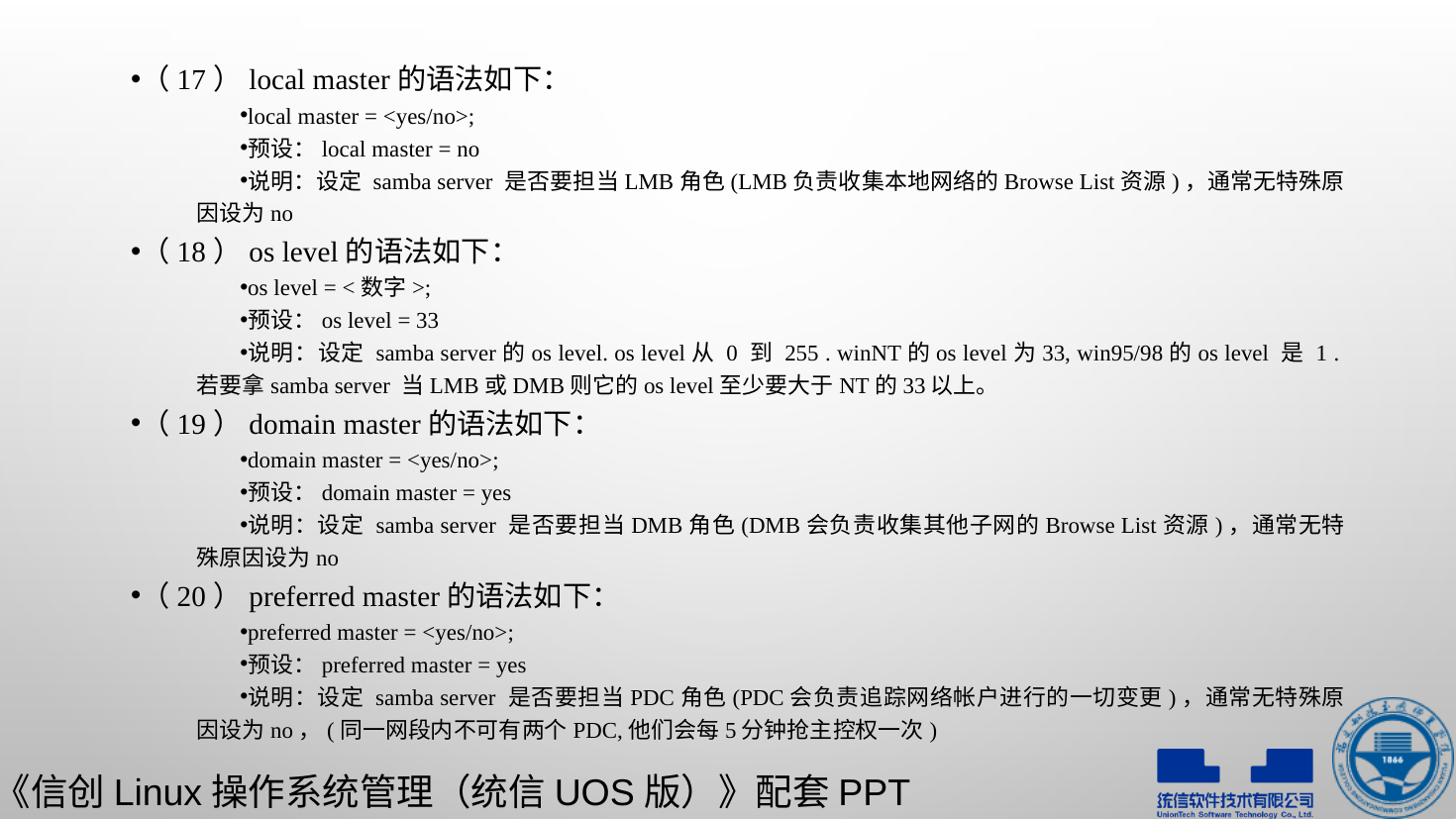

（17）local master的语法如下：
local master = <yes/no>;
预设：local master = no
说明：设定 samba server 是否要担当LMB角色(LMB负责收集本地网络的Browse List资源)，通常无特殊原因设为no
（18）os level的语法如下：
os level = <数字>;
预设：os level = 33
说明：设定 samba server的os level. os level从 0 到 255 . winNT的os level为33, win95/98的os level 是 1 .若要拿samba server 当LMB或DMB则它的os level至少要大于NT的33以上。
（19）domain master的语法如下：
domain master = <yes/no>;
预设：domain master = yes
说明：设定 samba server 是否要担当DMB角色(DMB会负责收集其他子网的Browse List资源)，通常无特殊原因设为no
（20）preferred master的语法如下：
preferred master = <yes/no>;
预设：preferred master = yes
说明：设定 samba server 是否要担当PDC角色(PDC会负责追踪网络帐户进行的一切变更)，通常无特殊原因设为no，(同一网段内不可有两个PDC,他们会每5分钟抢主控权一次)